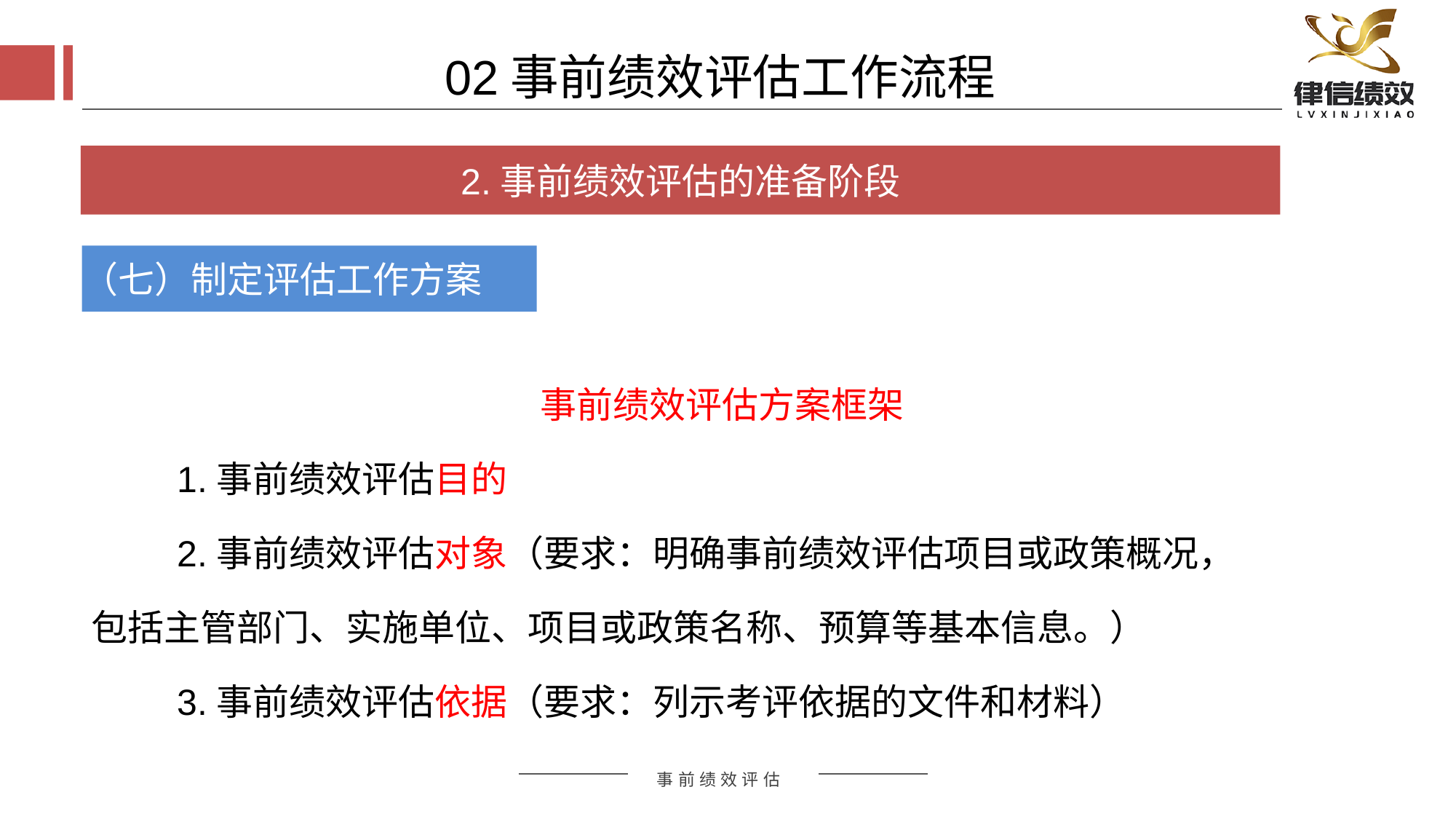

02事前绩效评估工作流程
2.事前绩效评估的准备阶段
（七）制定评估工作方案
事前绩效评估方案框架
1.事前绩效评估目的
2.事前绩效评估对象（要求：明确事前绩效评估项目或政策概况，包括主管部门、实施单位、项目或政策名称、预算等基本信息。）
3.事前绩效评估依据（要求：列示考评依据的文件和材料）

评估方式
评估方式